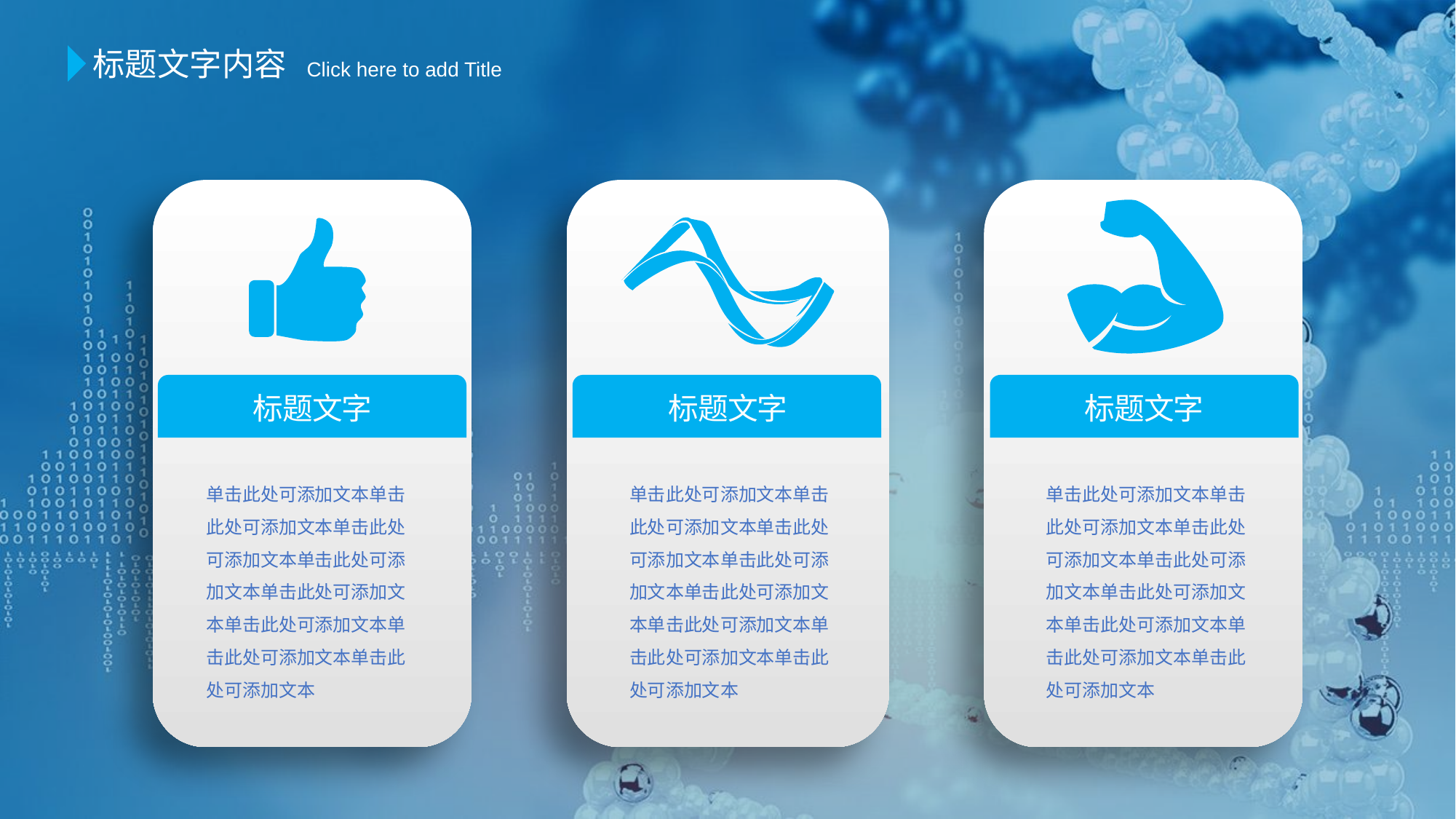

标题文字内容
  Click here to add Title

标题文字
单击此处可添加文本单击此处可添加文本单击此处可添加文本单击此处可添加文本单击此处可添加文本单击此处可添加文本单击此处可添加文本单击此处可添加文本

标题文字
单击此处可添加文本单击此处可添加文本单击此处可添加文本单击此处可添加文本单击此处可添加文本单击此处可添加文本单击此处可添加文本单击此处可添加文本

标题文字
单击此处可添加文本单击此处可添加文本单击此处可添加文本单击此处可添加文本单击此处可添加文本单击此处可添加文本单击此处可添加文本单击此处可添加文本